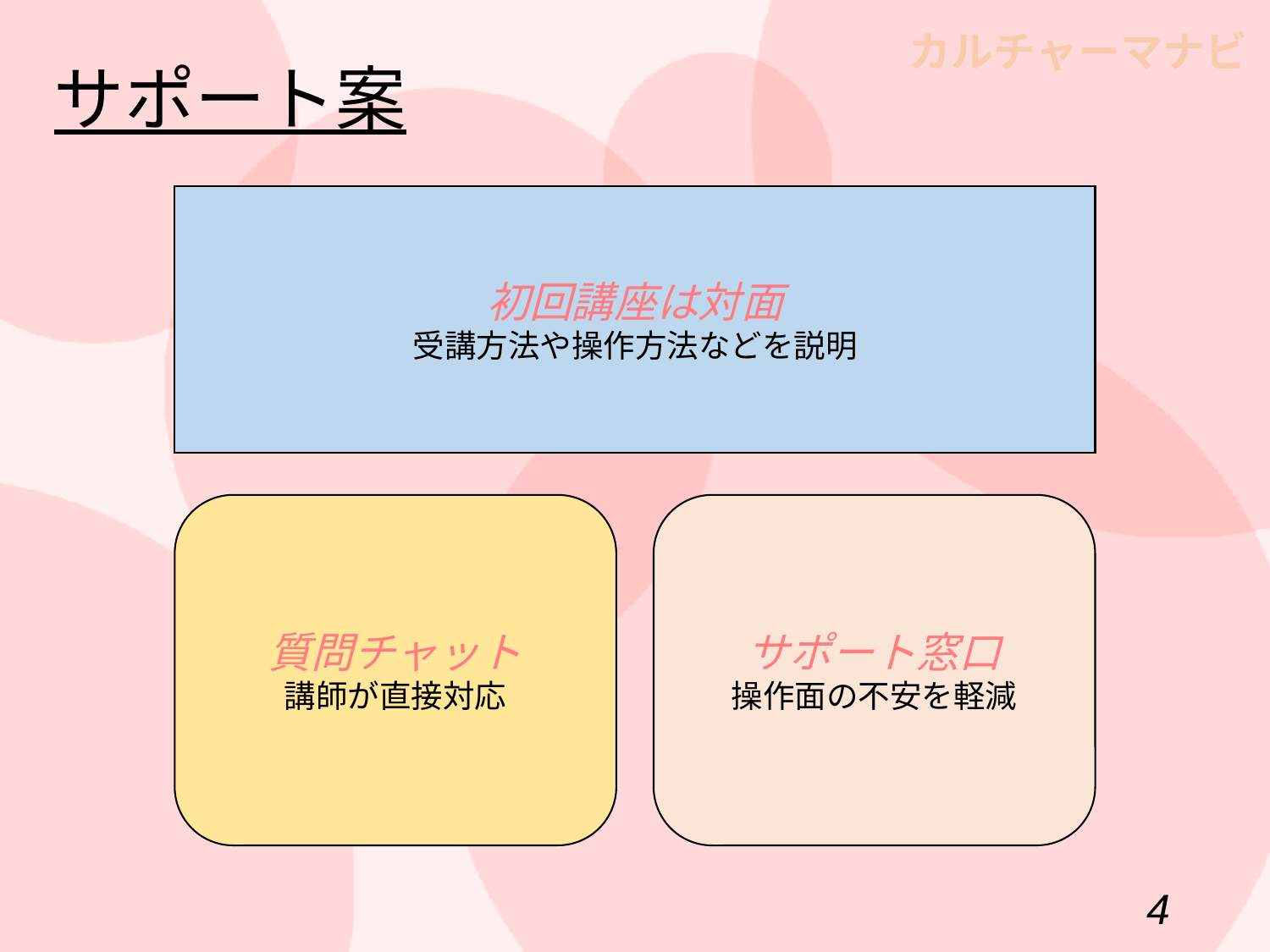

サポート案
初回講座は対面
受講方法や操作方法などを説明
質問チャット
講師が直接対応
サポート窓口
操作面の不安を軽減
4